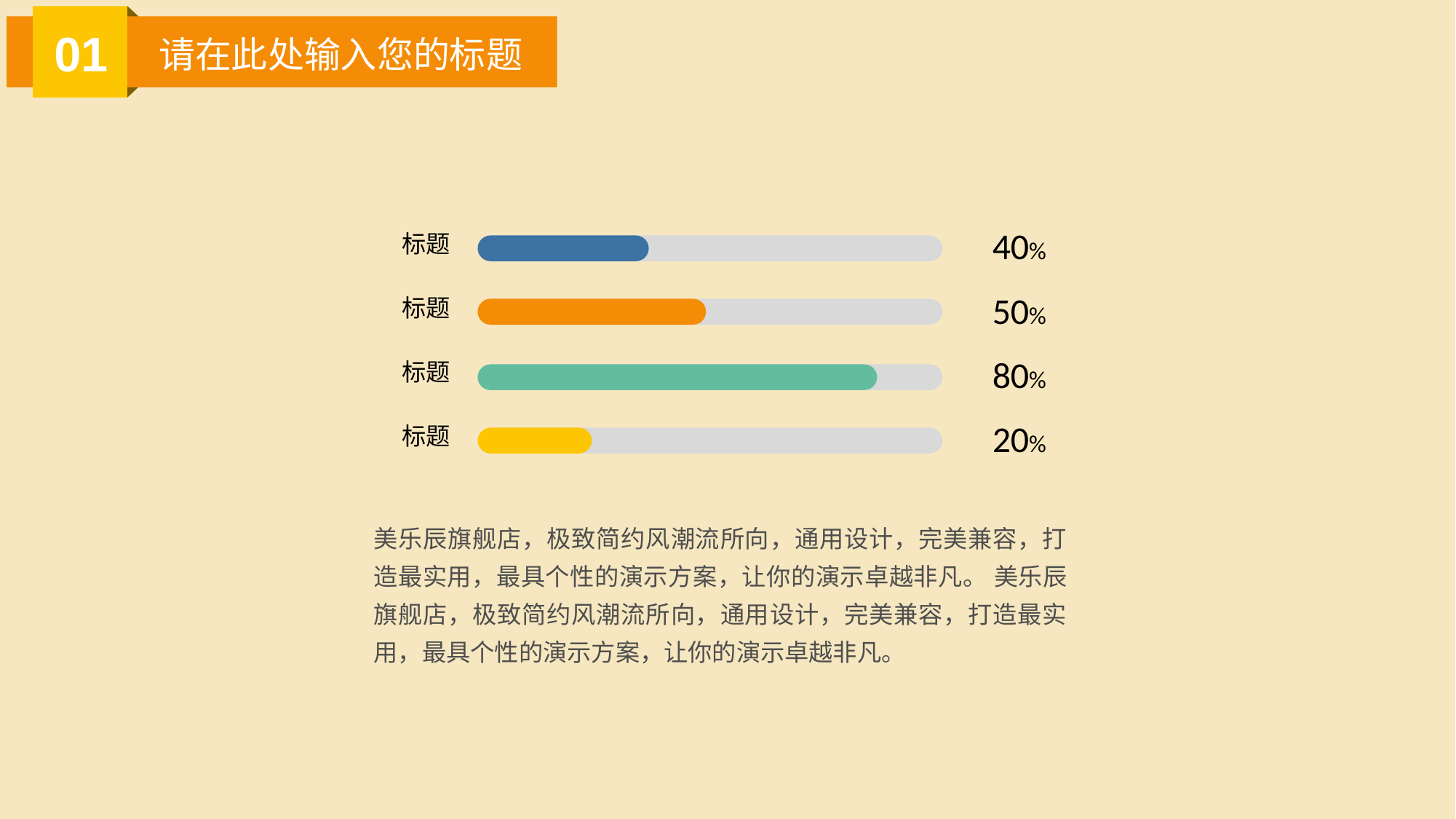

01
请在此处输入您的标题
标题
40%

标题
50%

标题
80%

标题
20%

美乐辰旗舰店，极致简约风潮流所向，通用设计，完美兼容，打造最实用，最具个性的演示方案，让你的演示卓越非凡。 美乐辰旗舰店，极致简约风潮流所向，通用设计，完美兼容，打造最实用，最具个性的演示方案，让你的演示卓越非凡。